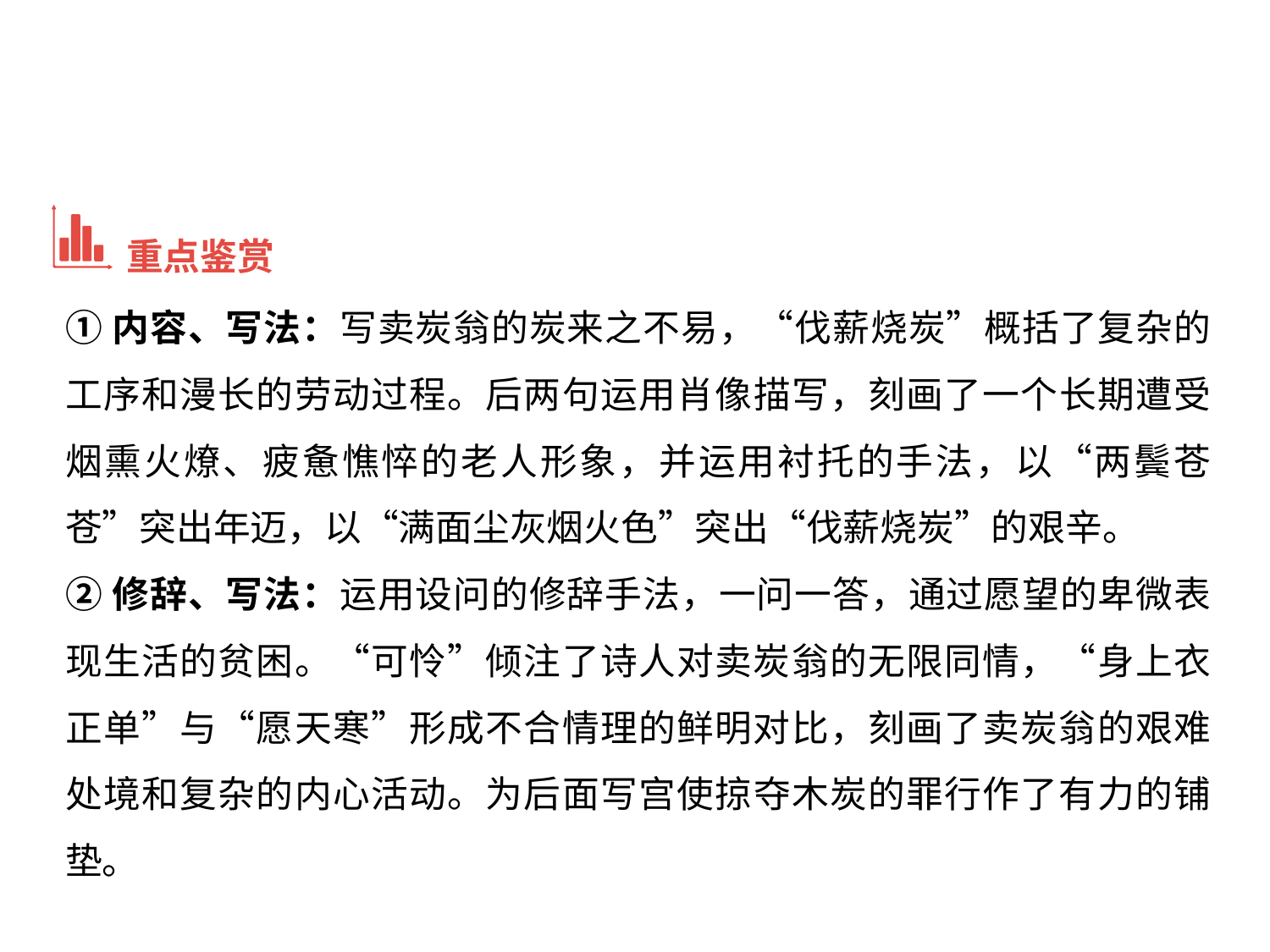

重点鉴赏
①内容、写法：写卖炭翁的炭来之不易，“伐薪烧炭”概括了复杂的工序和漫长的劳动过程。后两句运用肖像描写，刻画了一个长期遭受烟熏火燎、疲惫憔悴的老人形象，并运用衬托的手法，以“两鬓苍苍”突出年迈，以“满面尘灰烟火色”突出“伐薪烧炭”的艰辛。
②修辞、写法：运用设问的修辞手法，一问一答，通过愿望的卑微表现生活的贫困。“可怜”倾注了诗人对卖炭翁的无限同情，“身上衣正单”与“愿天寒”形成不合情理的鲜明对比，刻画了卖炭翁的艰难处境和复杂的内心活动。为后面写宫使掠夺木炭的罪行作了有力的铺垫。